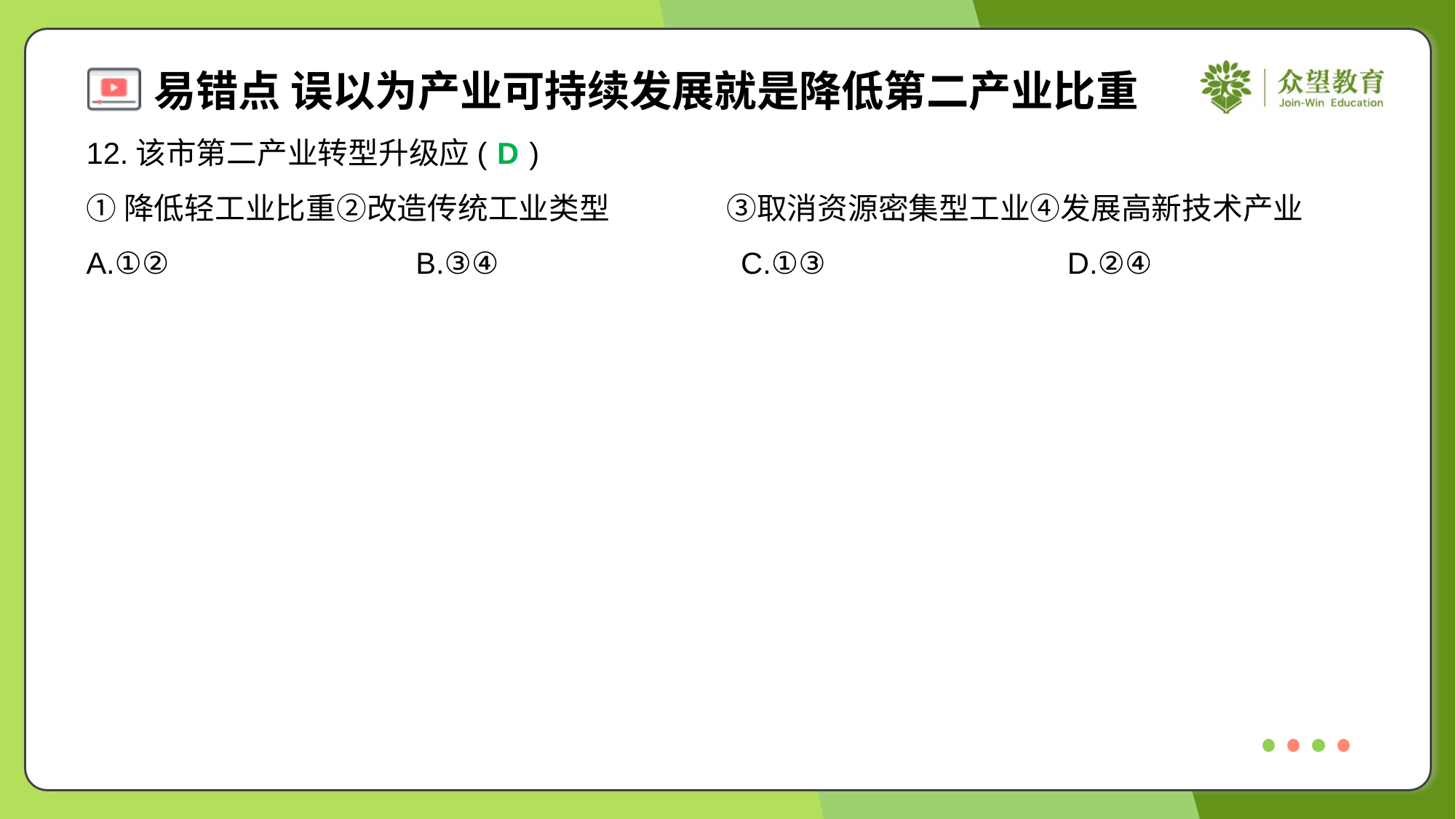

12.该市第二产业转型升级应(     )
D
①降低轻工业比重②改造传统工业类型	③取消资源密集型工业④发展高新技术产业
A.①②	B.③④	C.①③	D.②④